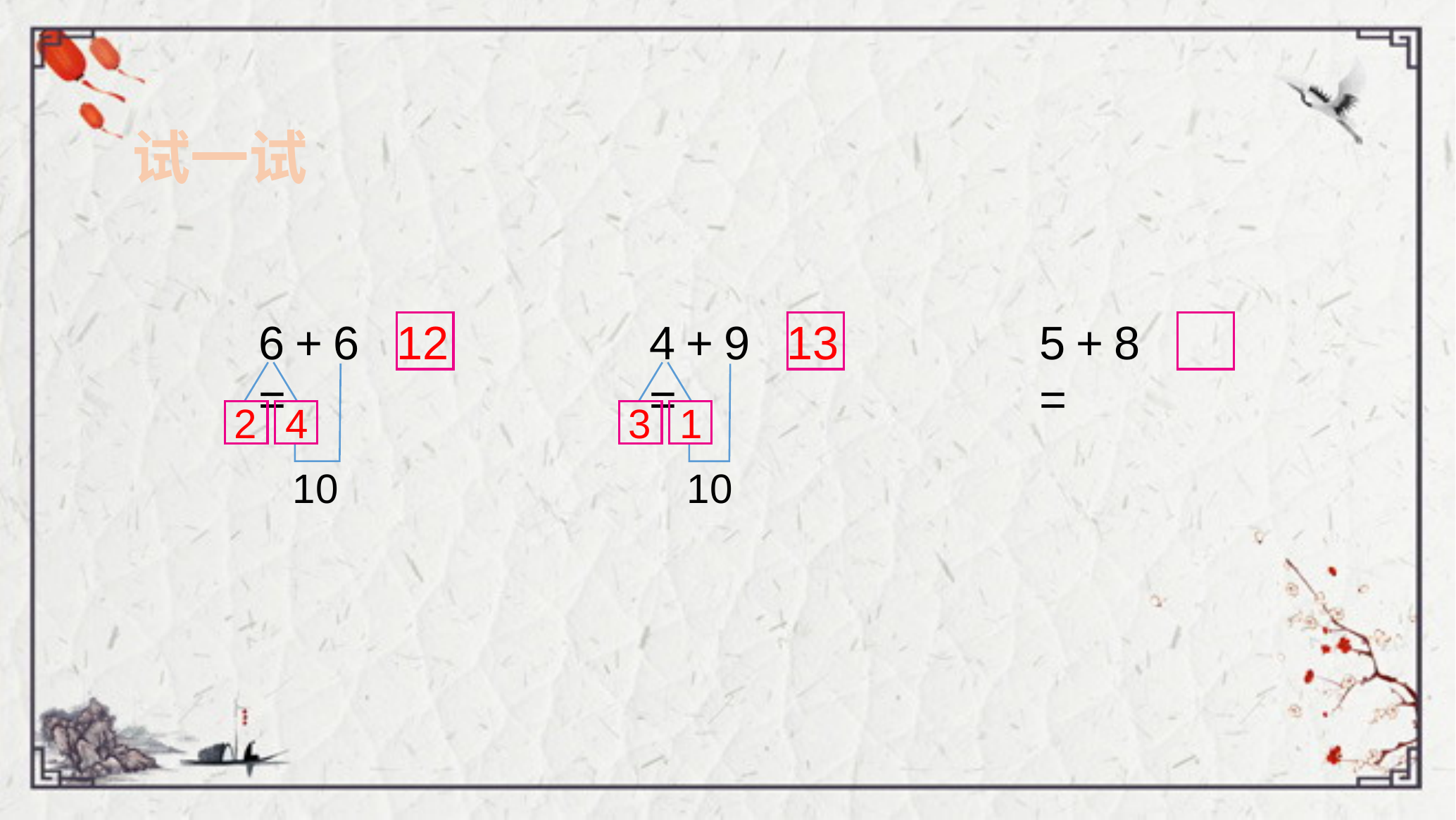

试一试
6 + 6 =

12
4 + 9 =

13
5 + 8 =

2
4
3
1

10
10